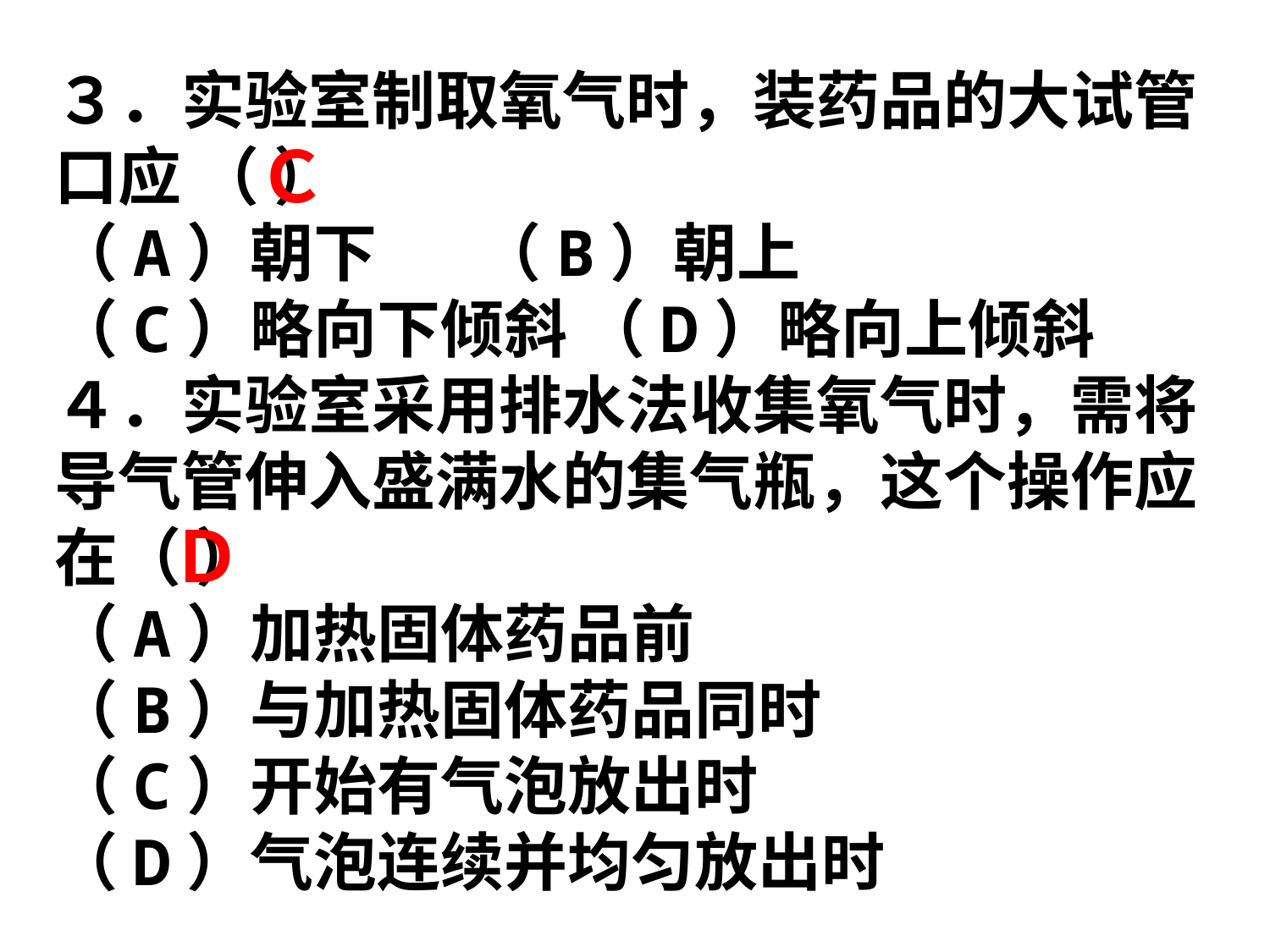

３．实验室制取氧气时，装药品的大试管口应 （ ）
（A）朝下       （B）朝上
（C）略向下倾斜 （D）略向上倾斜
４．实验室采用排水法收集氧气时，需将导气管伸入盛满水的集气瓶，这个操作应在（ ）
（A）加热固体药品前
（B）与加热固体药品同时
（C）开始有气泡放出时
（D）气泡连续并均匀放出时
Ｃ
Ｄ